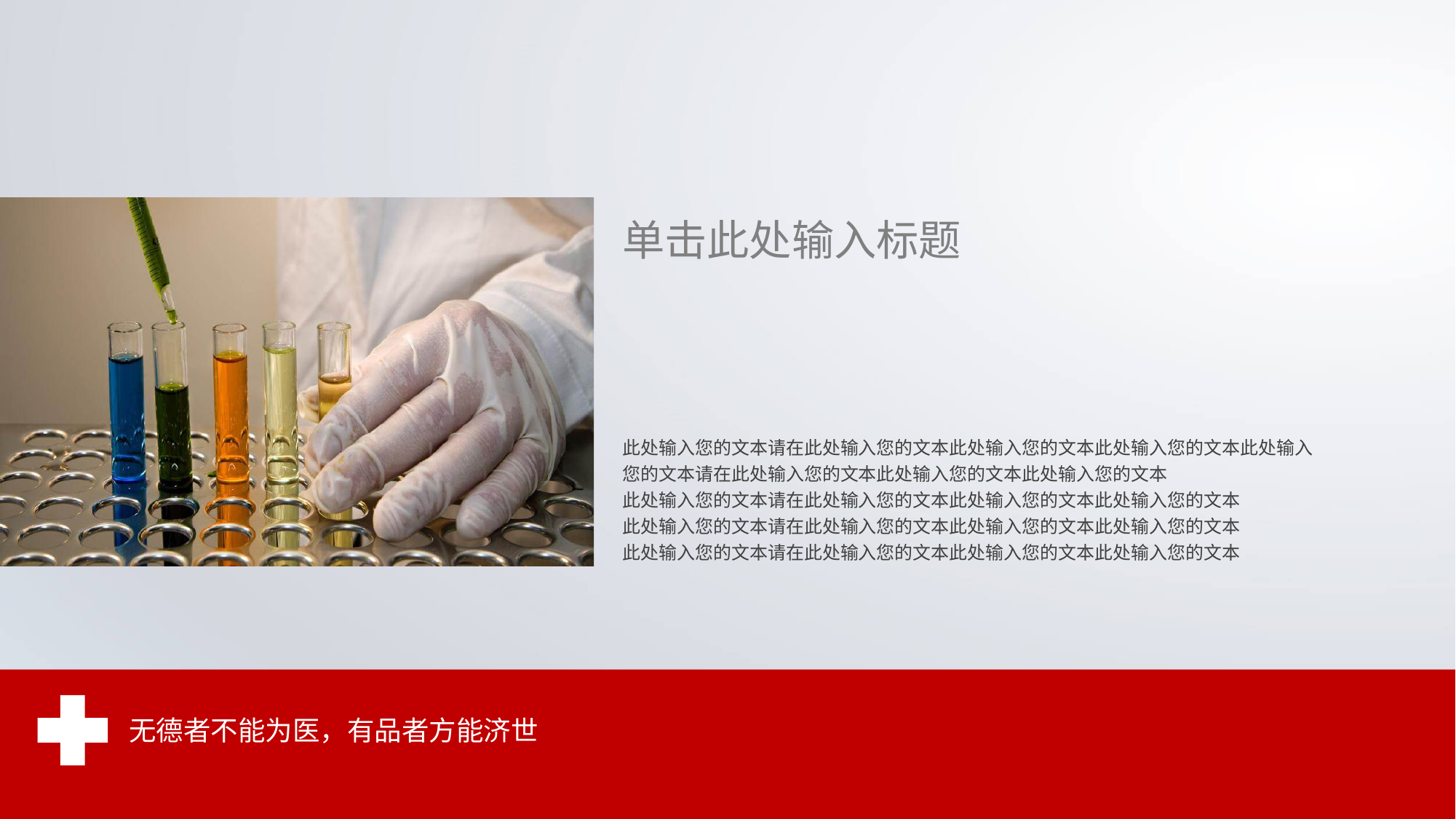

单击此处输入标题
此处输入您的文本请在此处输入您的文本此处输入您的文本此处输入您的文本此处输入您的文本请在此处输入您的文本此处输入您的文本此处输入您的文本
此处输入您的文本请在此处输入您的文本此处输入您的文本此处输入您的文本
此处输入您的文本请在此处输入您的文本此处输入您的文本此处输入您的文本
此处输入您的文本请在此处输入您的文本此处输入您的文本此处输入您的文本

无德者不能为医，有品者方能济世